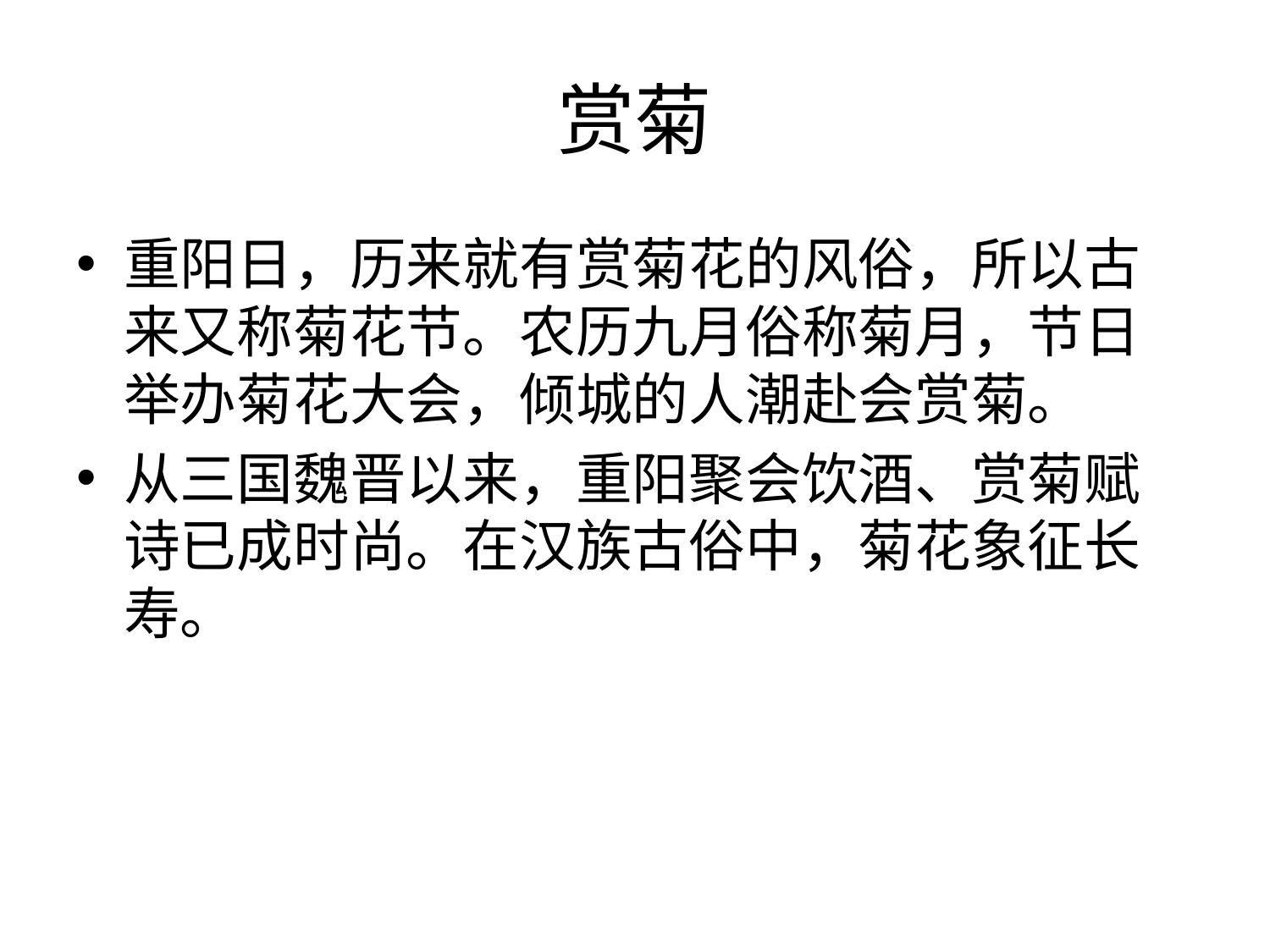

# 赏菊
重阳日，历来就有赏菊花的风俗，所以古来又称菊花节。农历九月俗称菊月，节日举办菊花大会，倾城的人潮赴会赏菊。
从三国魏晋以来，重阳聚会饮酒、赏菊赋诗已成时尚。在汉族古俗中，菊花象征长寿。